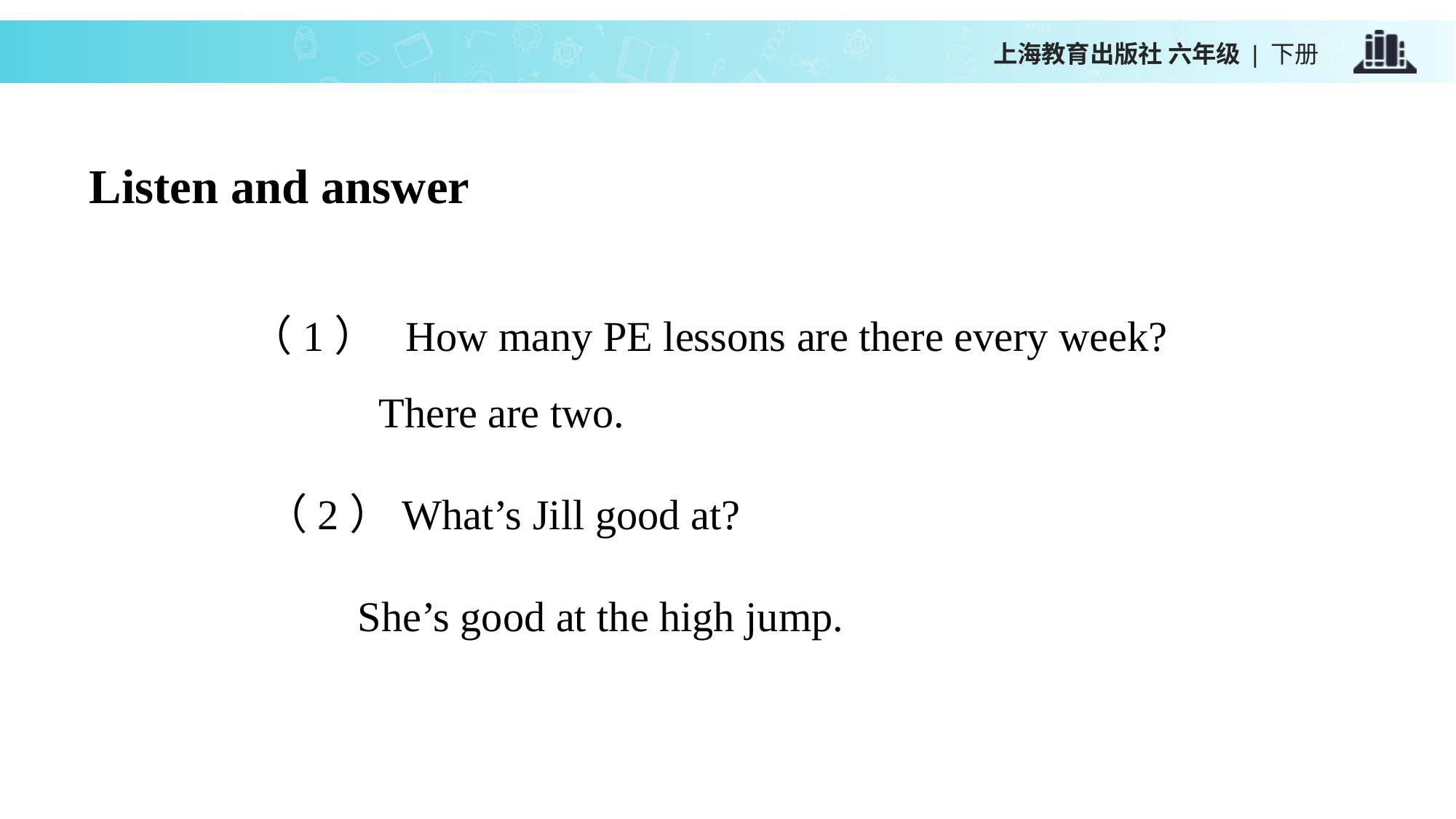

上海教育出版社 六年级 | 下册
Listen and answer

（1）  How many PE lessons are there every week?
                  There are two.

       （2）What’s Jill good at?

                She’s good at the high jump.